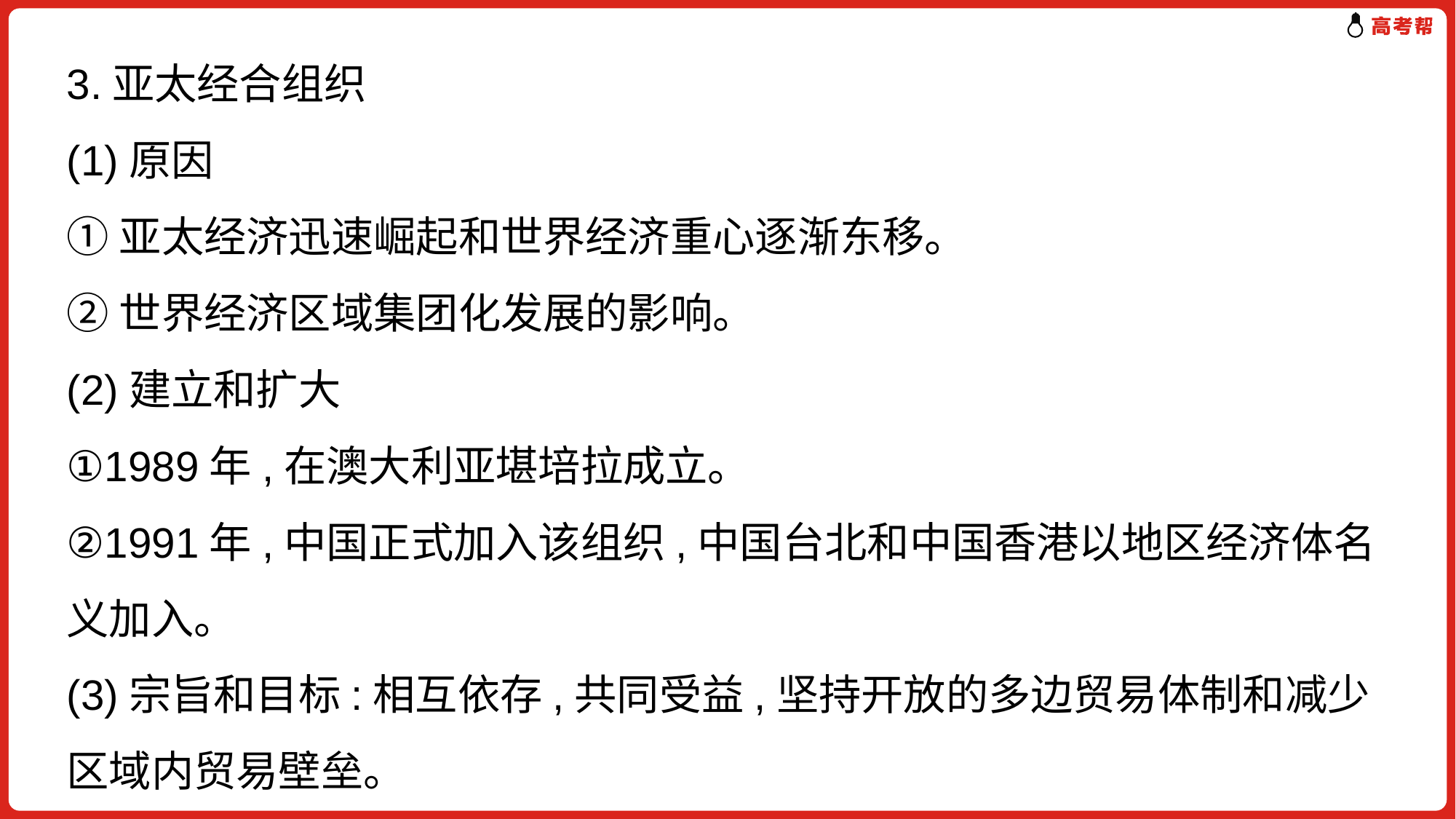

3.亚太经合组织
(1)原因
①亚太经济迅速崛起和世界经济重心逐渐东移。
②世界经济区域集团化发展的影响。
(2)建立和扩大
①1989年,在澳大利亚堪培拉成立。
②1991年,中国正式加入该组织,中国台北和中国香港以地区经济体名义加入。
(3)宗旨和目标:相互依存,共同受益,坚持开放的多边贸易体制和减少区域内贸易壁垒。